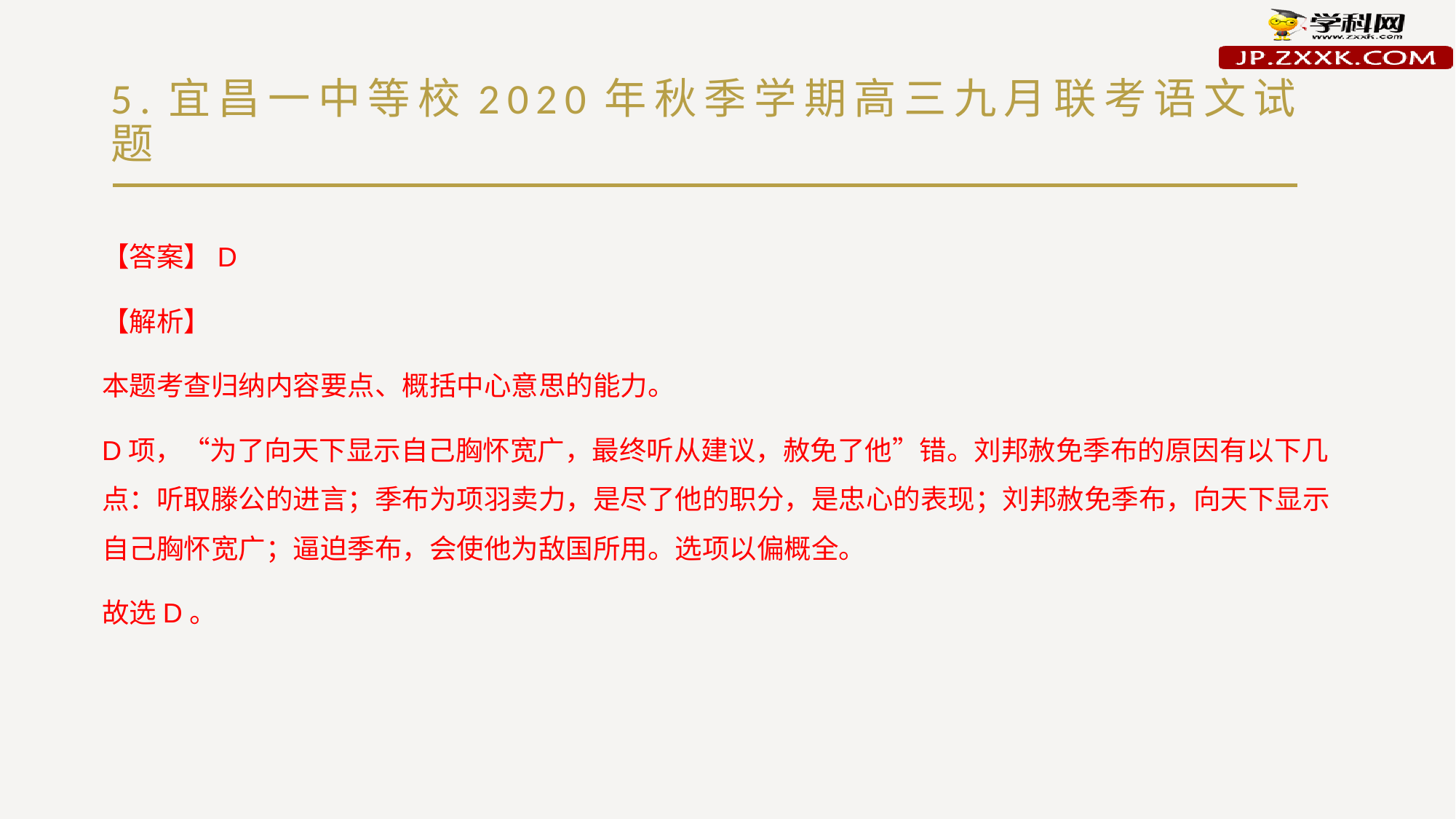

# 5.宜昌一中等校2020年秋季学期高三九月联考语文试题
【答案】D
【解析】
本题考查归纳内容要点、概括中心意思的能力。
D项，“为了向天下显示自己胸怀宽广，最终听从建议，赦免了他”错。刘邦赦免季布的原因有以下几点：听取滕公的进言；季布为项羽卖力，是尽了他的职分，是忠心的表现；刘邦赦免季布，向天下显示自己胸怀宽广；逼迫季布，会使他为敌国所用。选项以偏概全。
故选D。